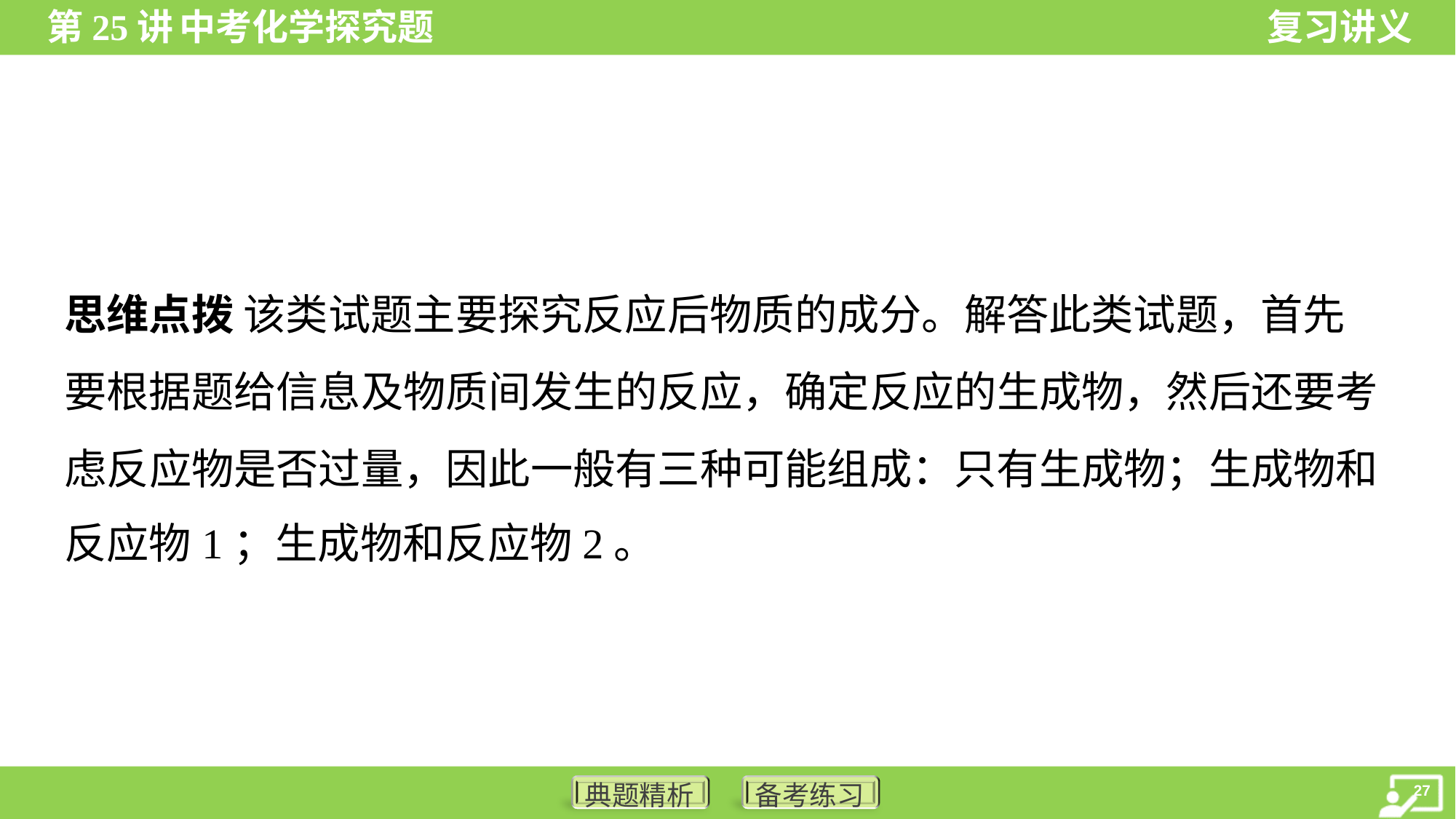

思维点拨 该类试题主要探究反应后物质的成分。解答此类试题，首先
要根据题给信息及物质间发生的反应，确定反应的生成物，然后还要考
虑反应物是否过量，因此一般有三种可能组成：只有生成物；生成物和
反应物1；生成物和反应物2。